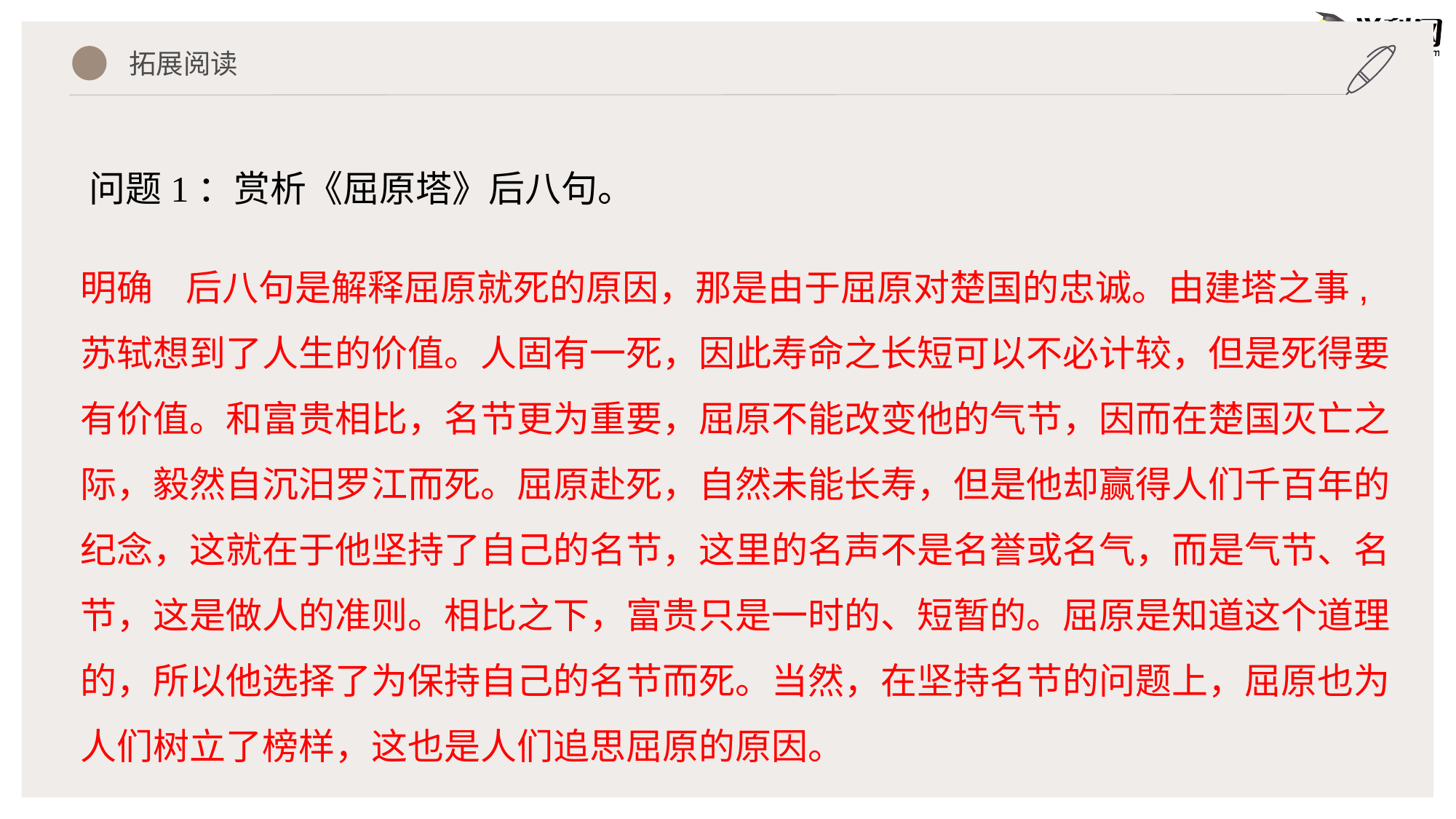

拓展阅读

问题1：赏析《屈原塔》后八句。

明确    后八句是解释屈原就死的原因，那是由于屈原对楚国的忠诚。由建塔之事,苏轼想到了人生的价值。人固有一死，因此寿命之长短可以不必计较，但是死得要有价值。和富贵相比，名节更为重要，屈原不能改变他的气节，因而在楚国灭亡之际，毅然自沉汨罗江而死。屈原赴死，自然未能长寿，但是他却赢得人们千百年的纪念，这就在于他坚持了自己的名节，这里的名声不是名誉或名气，而是气节、名节，这是做人的准则。相比之下，富贵只是一时的、短暂的。屈原是知道这个道理的，所以他选择了为保持自己的名节而死。当然，在坚持名节的问题上，屈原也为人们树立了榜样，这也是人们追思屈原的原因。